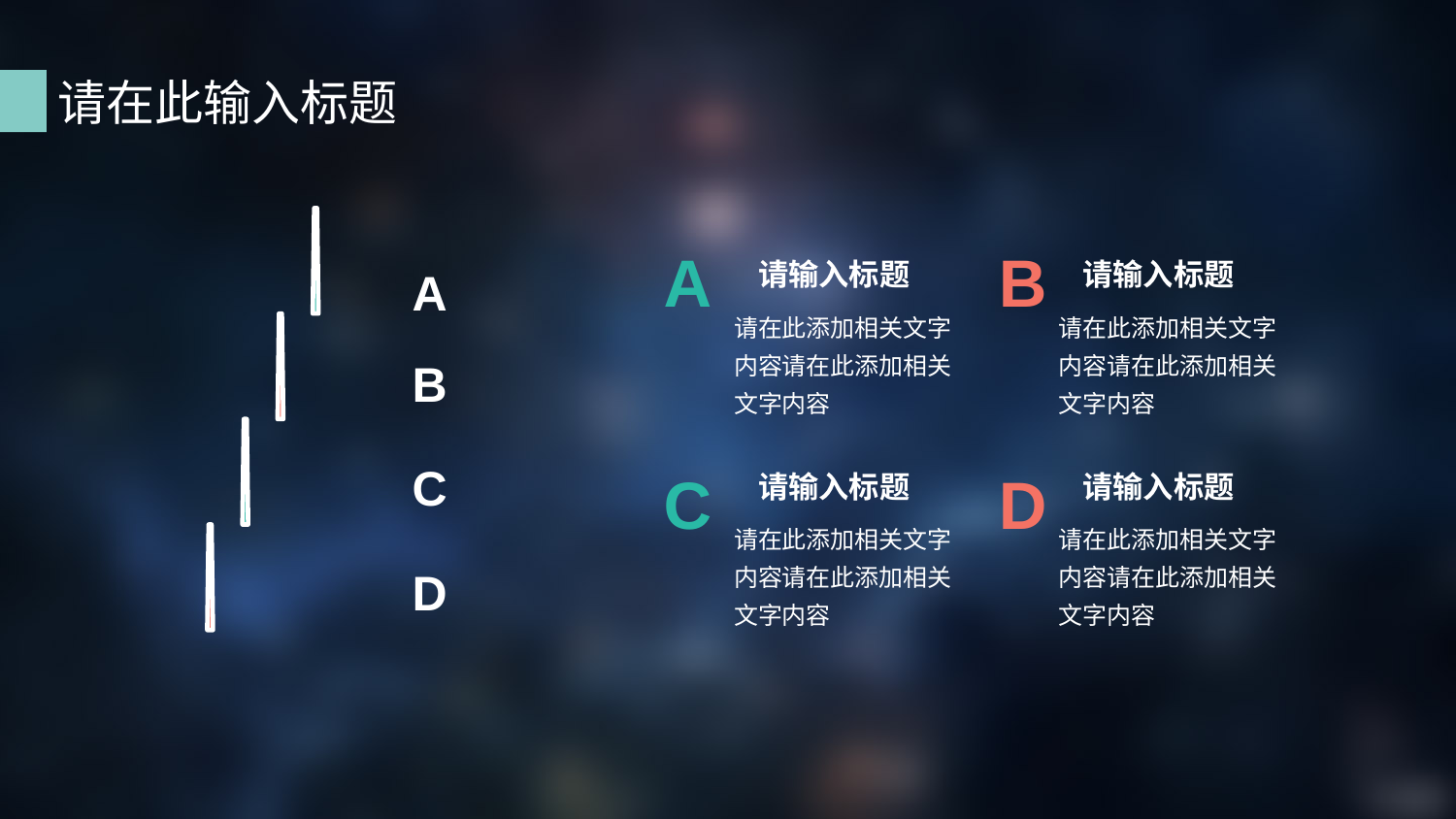

请在此输入标题

A
B
请输入标题
请输入标题
A
请在此添加相关文字内容请在此添加相关文字内容
请在此添加相关文字内容请在此添加相关文字内容
B
C
C
D
请输入标题
请输入标题
请在此添加相关文字内容请在此添加相关文字内容
请在此添加相关文字内容请在此添加相关文字内容
D